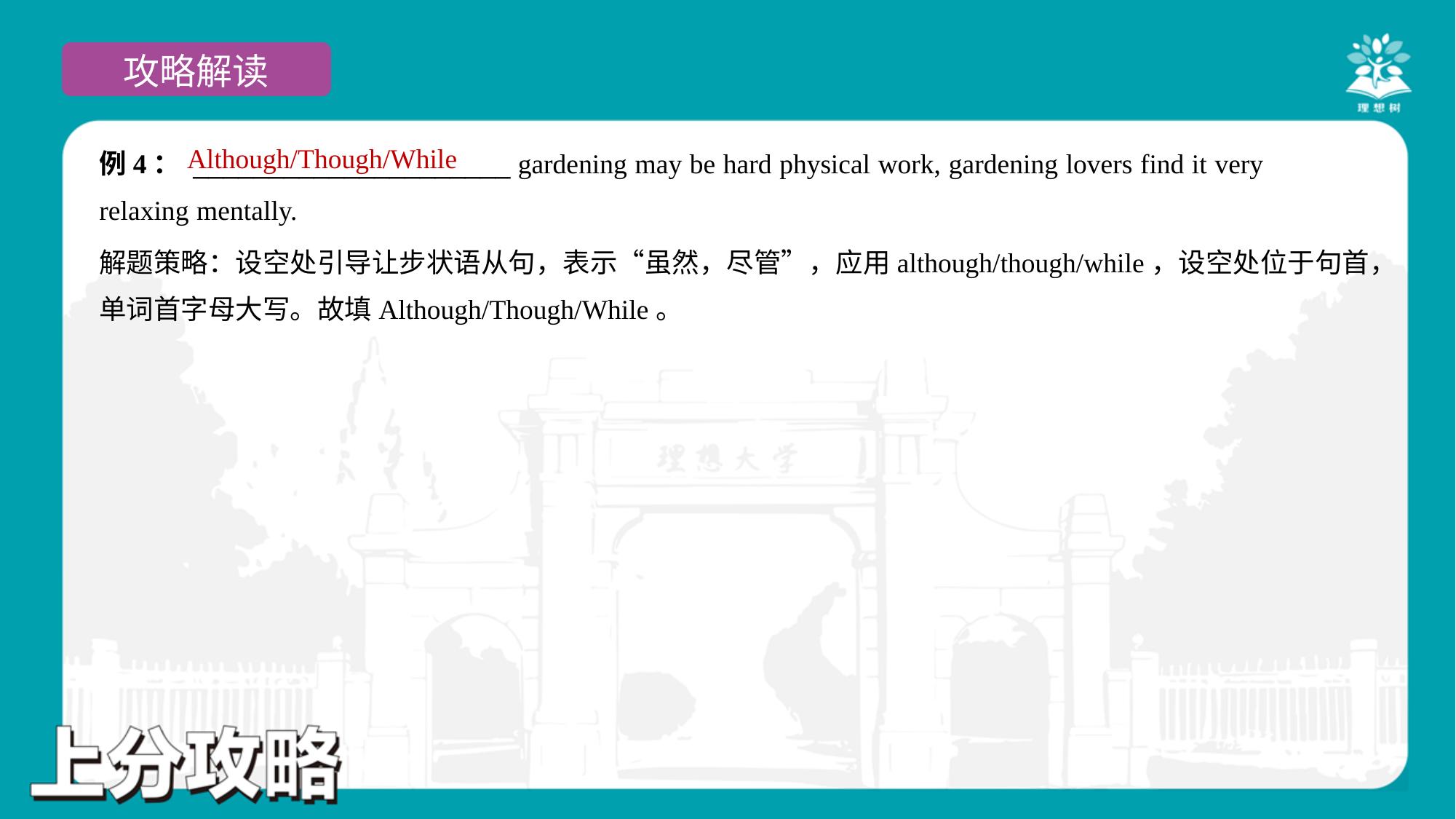

Although/Though/While
例4： _____________________ gardening may be hard physical work, gardening lovers find it very
relaxing mentally.
解题策略：设空处引导让步状语从句，表示“虽然，尽管”，应用although/though/while，设空处位于句首，
单词首字母大写。故填Although/Though/While。